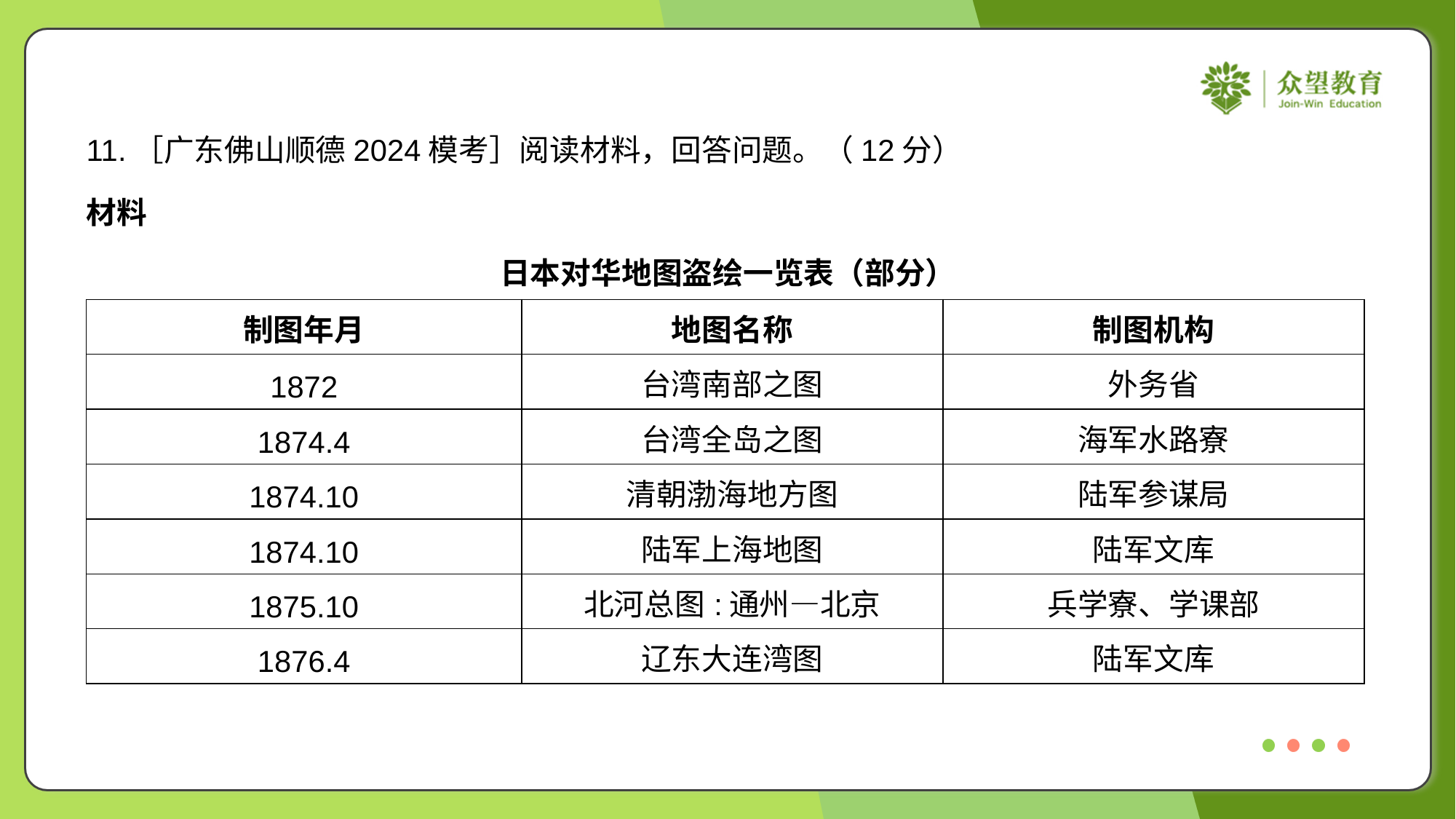

11.［广东佛山顺德2024模考］阅读材料，回答问题。（12分）
材料
日本对华地图盗绘一览表（部分）
| 制图年月 | 地图名称 | 制图机构 |
| --- | --- | --- |
| 1872 | 台湾南部之图 | 外务省 |
| 1874.4 | 台湾全岛之图 | 海军水路寮 |
| 1874.10 | 清朝渤海地方图 | 陆军参谋局 |
| 1874.10 | 陆军上海地图 | 陆军文库 |
| 1875.10 | 北河总图:通州—北京 | 兵学寮、学课部 |
| 1876.4 | 辽东大连湾图 | 陆军文库 |